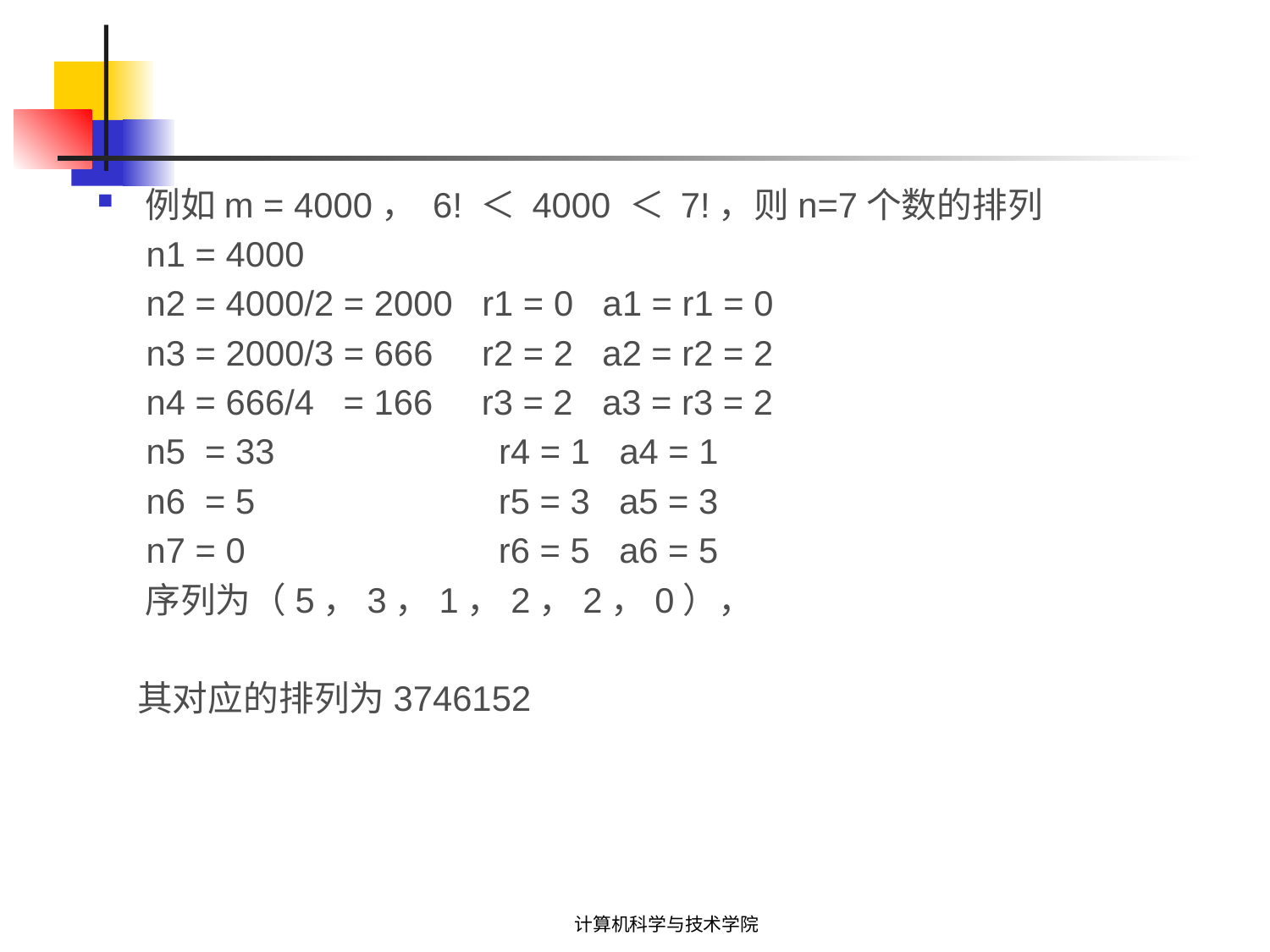

#
例如m = 4000， 6! ＜ 4000 ＜ 7!，则n=7个数的排列
     n1 = 4000
     n2 = 4000/2 = 2000   r1 = 0   a1 = r1 = 0
     n3 = 2000/3 = 666     r2 = 2   a2 = r2 = 2
     n4 = 666/4   = 166     r3 = 2   a3 = r3 = 2
     n5  = 33                       r4 = 1   a4 = 1
     n6  = 5                         r5 = 3   a5 = 3
     n7 = 0                          r6 = 5   a6 = 5
     序列为（5，3，1，2，2，0），

    其对应的排列为3746152

计算机科学与技术学院
6